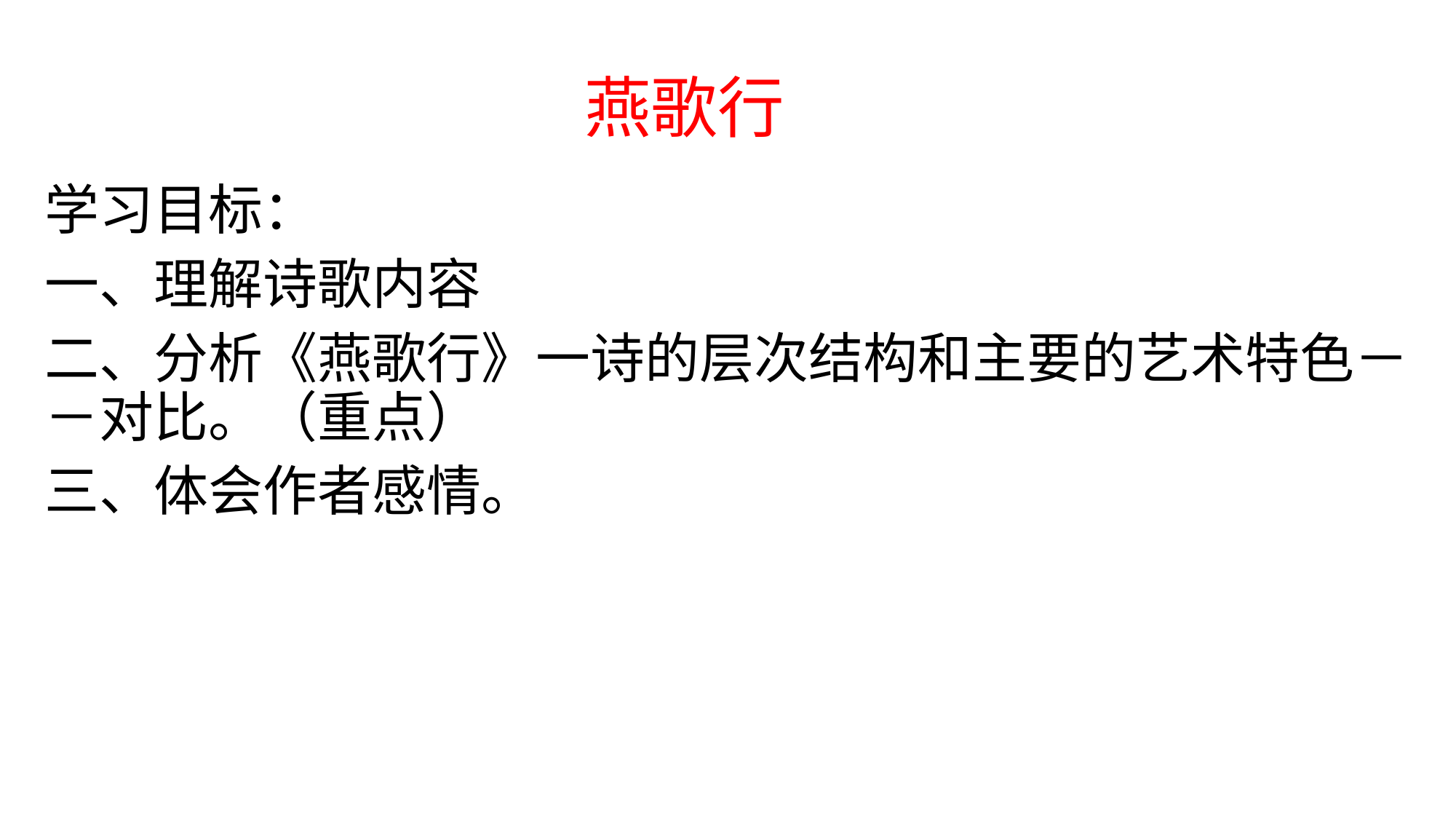

# 燕歌行
学习目标：
一、理解诗歌内容
二、分析《燕歌行》一诗的层次结构和主要的艺术特色－－对比。（重点）
三、体会作者感情。